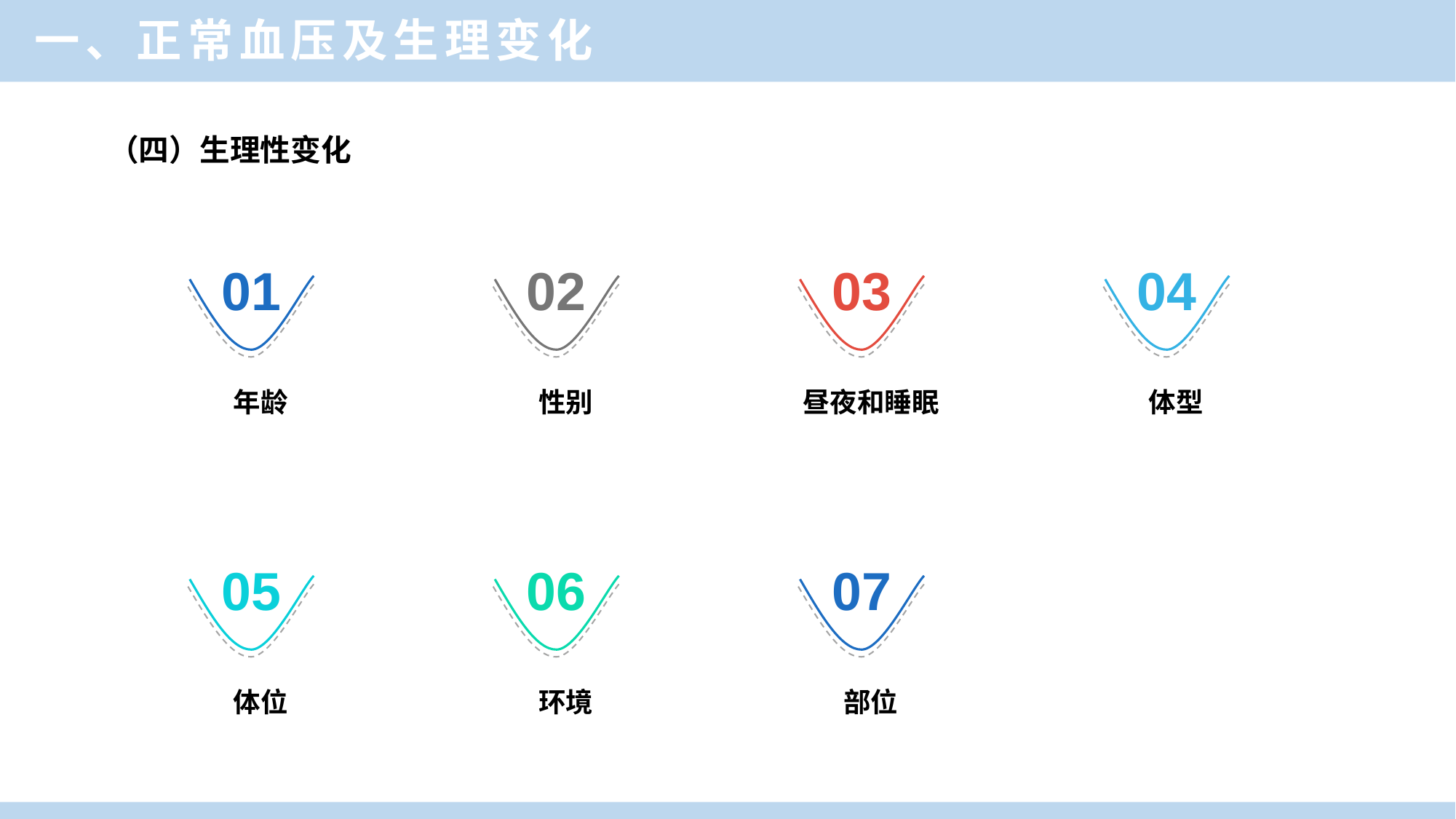

一、正常血压及生理变化
（四）生理性变化
01
02
03
04

性别
昼夜和睡眠
体型
年龄
05
06
07

体位
环境
部位